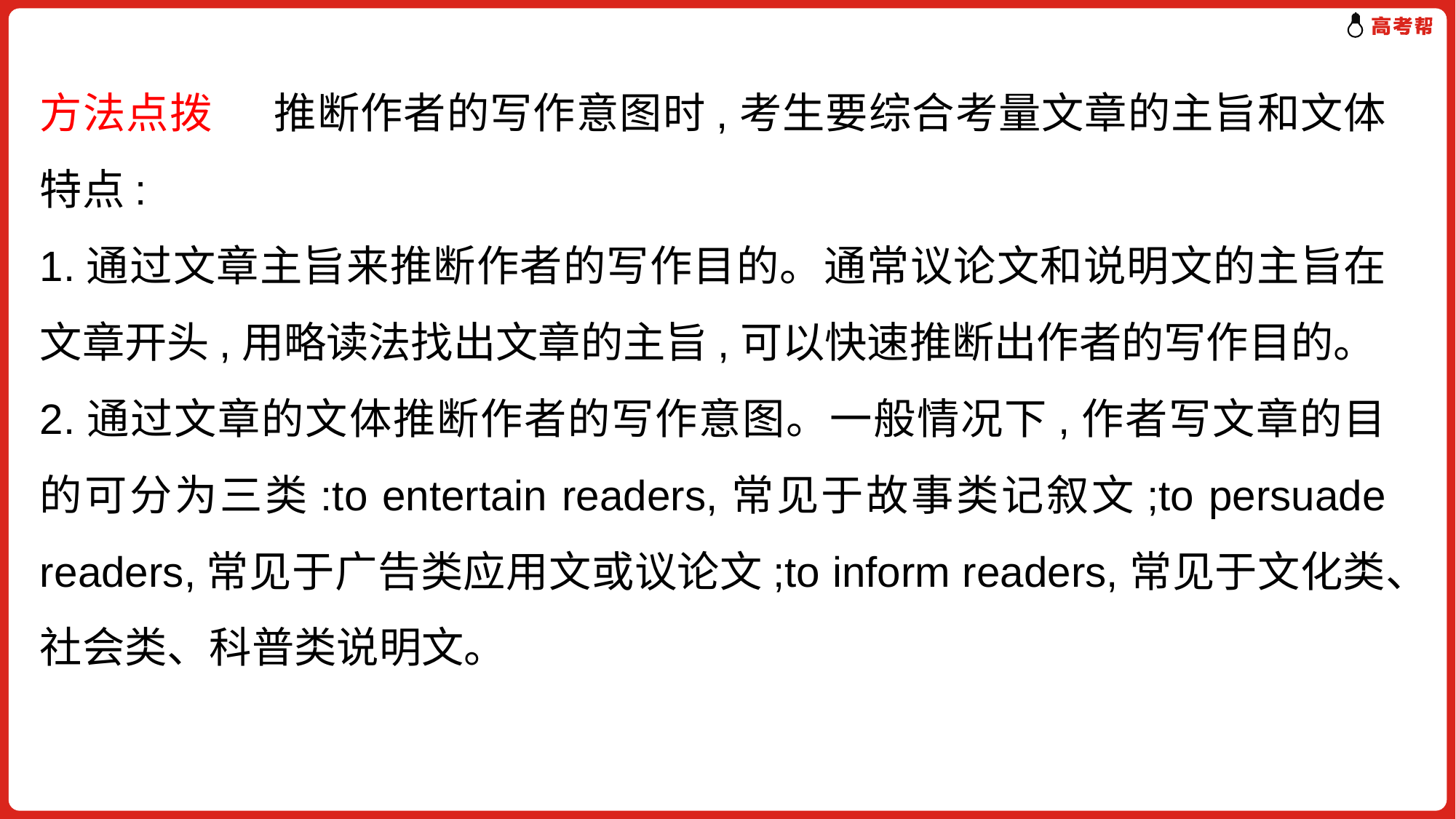

方法点拨      推断作者的写作意图时,考生要综合考量文章的主旨和文体特点:
1.通过文章主旨来推断作者的写作目的。通常议论文和说明文的主旨在文章开头,用略读法找出文章的主旨,可以快速推断出作者的写作目的。
2.通过文章的文体推断作者的写作意图。一般情况下,作者写文章的目的可分为三类:to entertain readers,常见于故事类记叙文;to persuade readers,常见于广告类应用文或议论文;to inform readers,常见于文化类、社会类、科普类说明文。